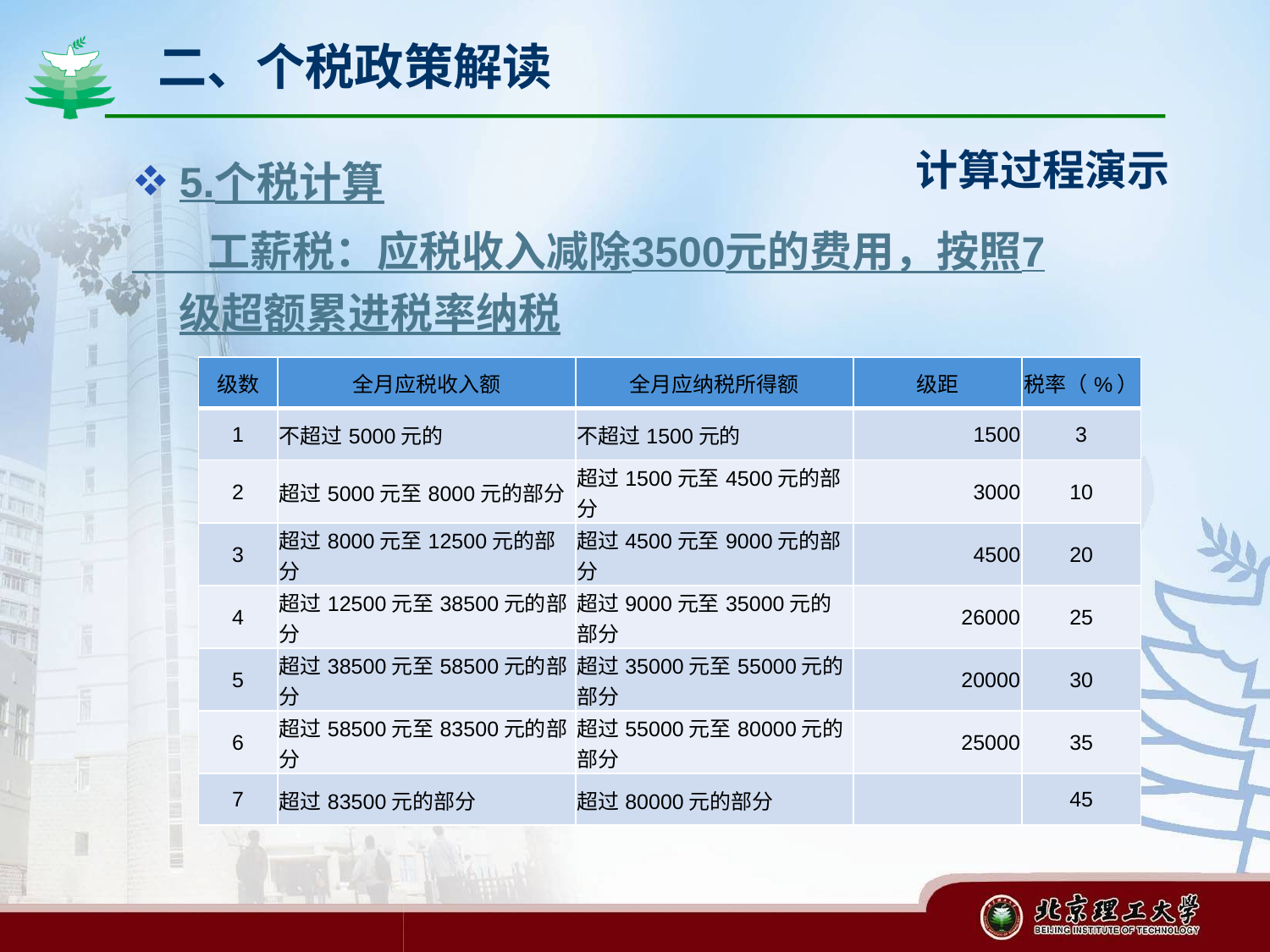

# 二、个税政策解读
计算过程演示
5.个税计算
        工薪税：应税收入减除3500元的费用，按照7级超额累进税率纳税

| 级数 | 全月应税收入额 | 全月应纳税所得额 | 级距 | 税率（%） |
| --- | --- | --- | --- | --- |
| 1 | 不超过5000元的 | 不超过1500元的 | 1500 | 3 |
| 2 | 超过5000元至8000元的部分 | 超过1500元至4500元的部分 | 3000 | 10 |
| 3 | 超过8000元至12500元的部分 | 超过4500元至9000元的部分 | 4500 | 20 |
| 4 | 超过12500元至38500元的部分 | 超过9000元至35000元的部分 | 26000 | 25 |
| 5 | 超过38500元至58500元的部分 | 超过35000元至55000元的部分 | 20000 | 30 |
| 6 | 超过58500元至83500元的部分 | 超过55000元至80000元的部分 | 25000 | 35 |
| 7 | 超过83500元的部分 | 超过80000元的部分 |  | 45 |